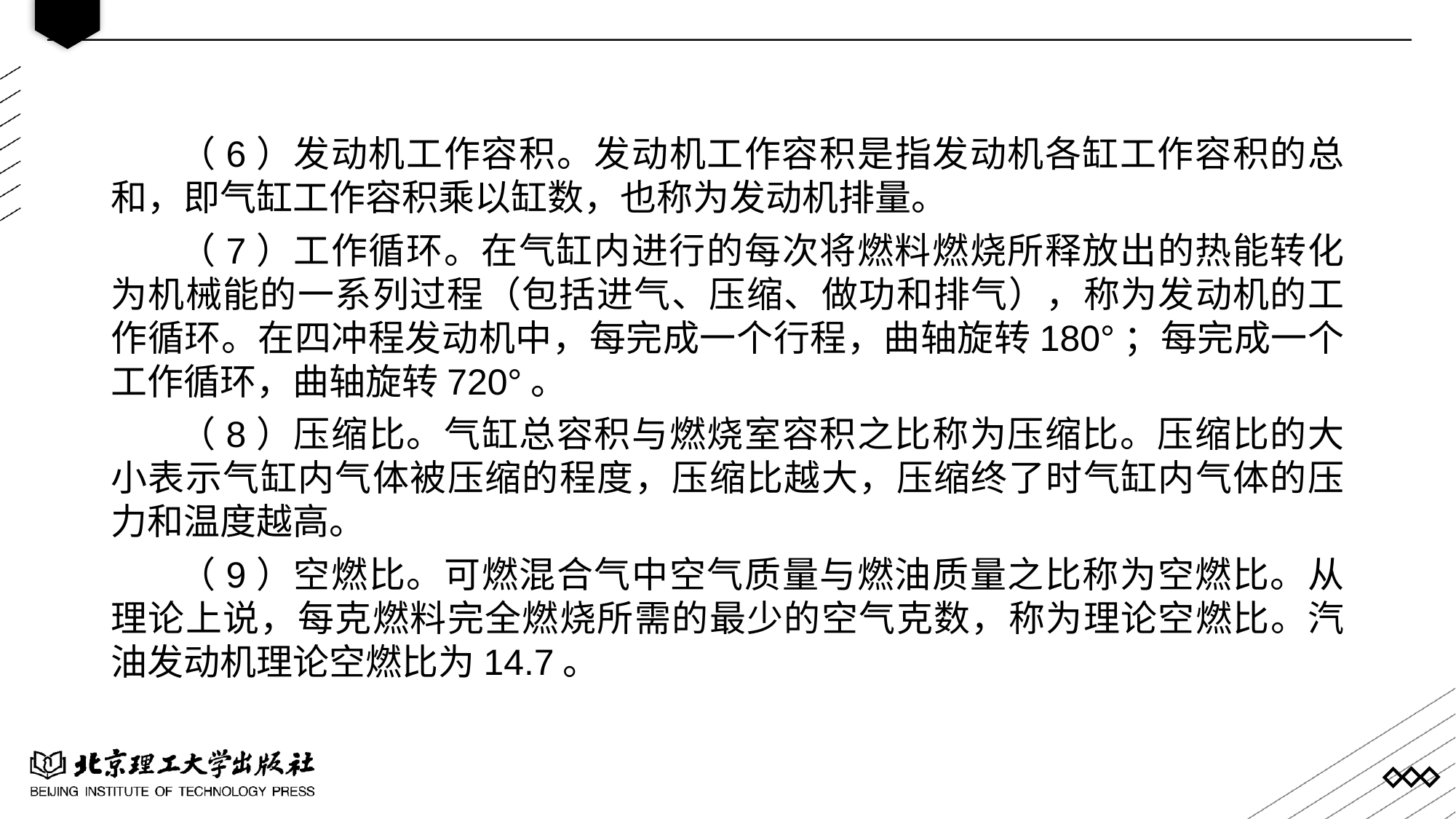

（6）发动机工作容积。发动机工作容积是指发动机各缸工作容积的总和，即气缸工作容积乘以缸数，也称为发动机排量。
（7）工作循环。在气缸内进行的每次将燃料燃烧所释放出的热能转化为机械能的一系列过程（包括进气、压缩、做功和排气），称为发动机的工作循环。在四冲程发动机中，每完成一个行程，曲轴旋转180°；每完成一个工作循环，曲轴旋转720°。
（8）压缩比。气缸总容积与燃烧室容积之比称为压缩比。压缩比的大小表示气缸内气体被压缩的程度，压缩比越大，压缩终了时气缸内气体的压力和温度越高。
（9）空燃比。可燃混合气中空气质量与燃油质量之比称为空燃比。从理论上说，每克燃料完全燃烧所需的最少的空气克数，称为理论空燃比。汽油发动机理论空燃比为14.7。